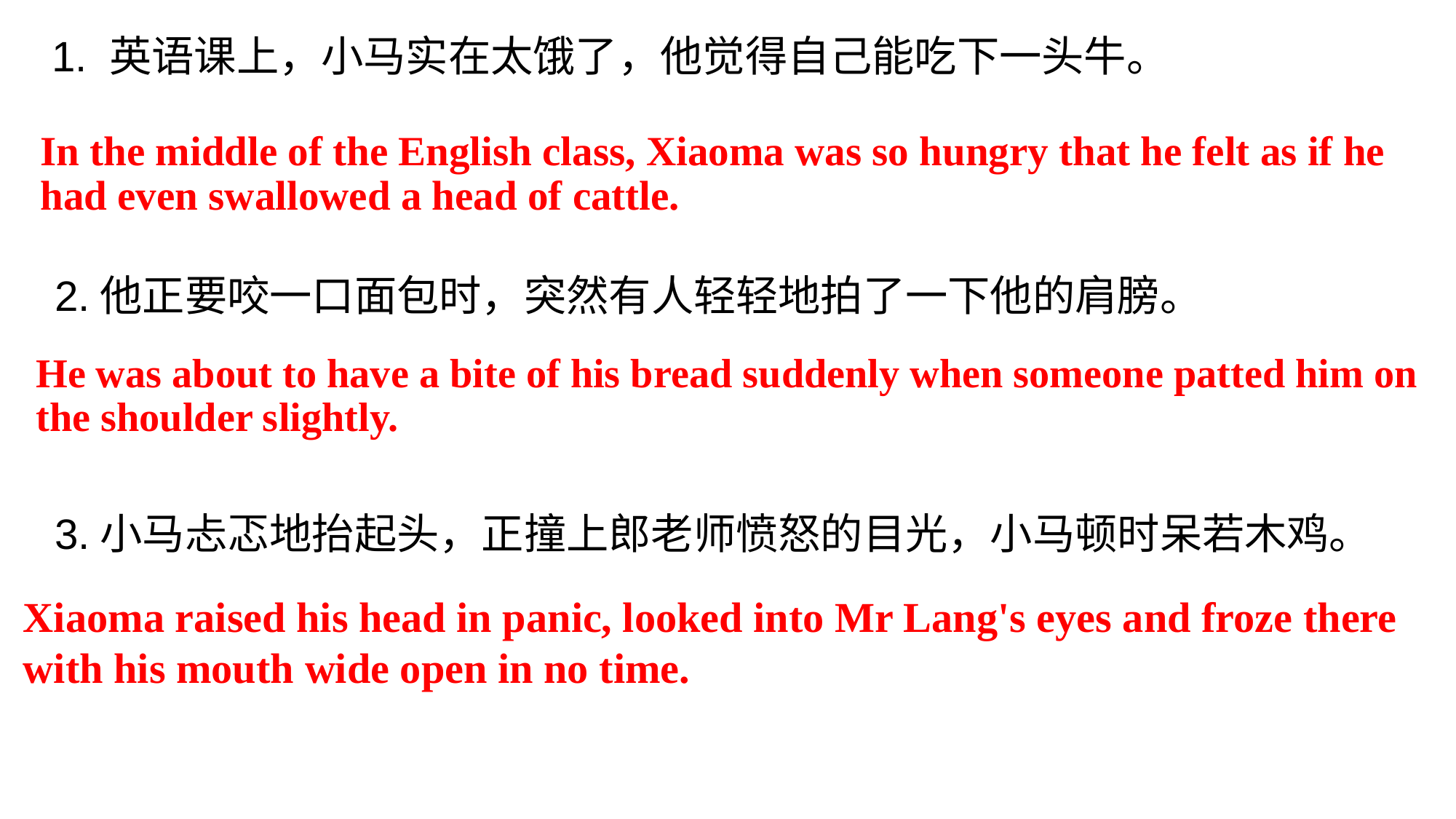

# 1. 英语课上，小马实在太饿了，他觉得自己能吃下一头牛。
In the middle of the English class, Xiaoma was so hungry that he felt as if he had even swallowed a head of cattle.
2.他正要咬一口面包时，突然有人轻轻地拍了一下他的肩膀。
He was about to have a bite of his bread suddenly when someone patted him on the shoulder slightly.
3.小马忐忑地抬起头，正撞上郎老师愤怒的目光，小马顿时呆若木鸡。
Xiaoma raised his head in panic, looked into Mr Lang's eyes and froze there with his mouth wide open in no time.